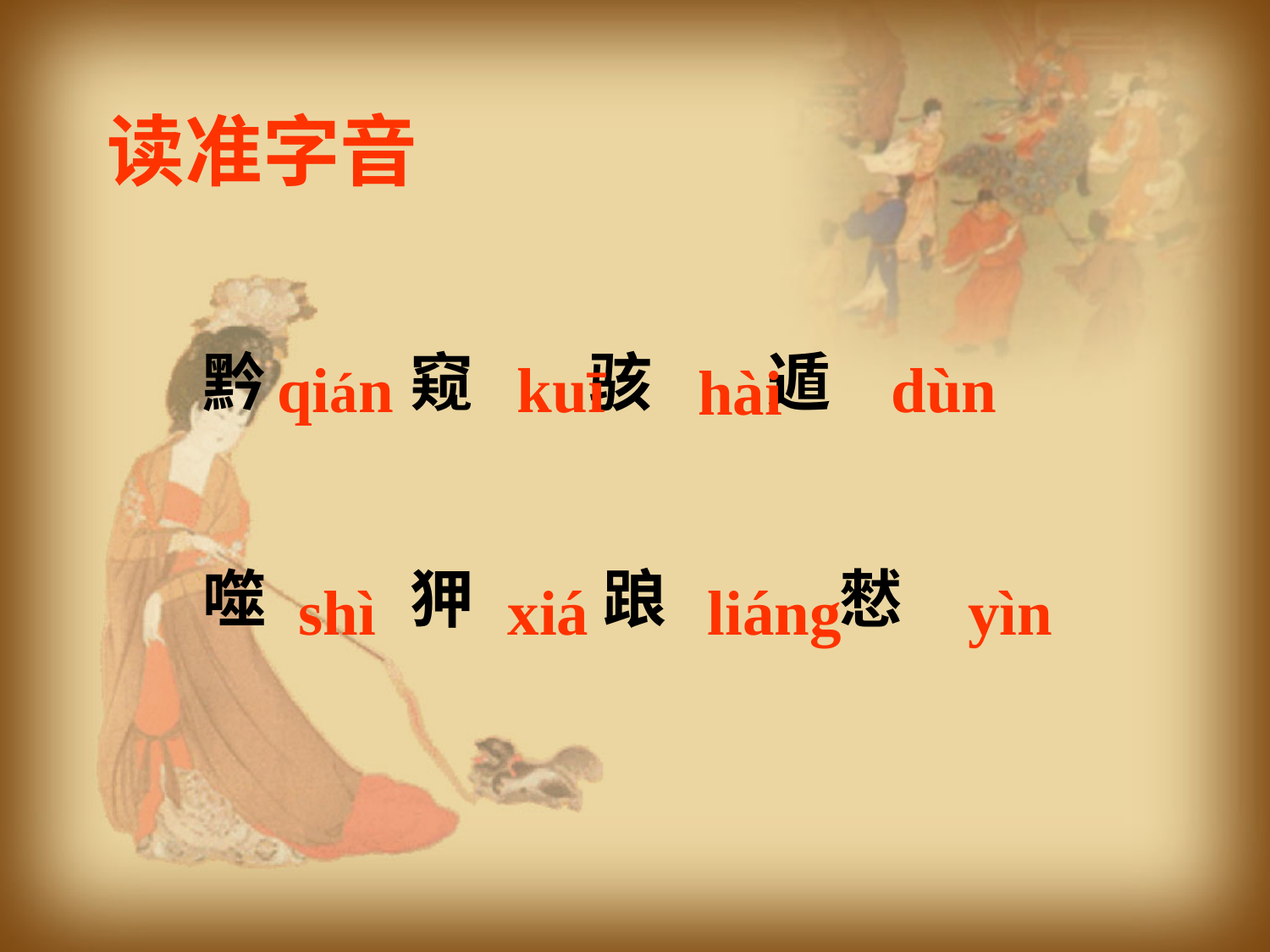

读准字音

黔          窥        骇        遁

噬          狎         踉            憖
qián
kuī
dùn
hài
shì
xiá
liáng
yìn